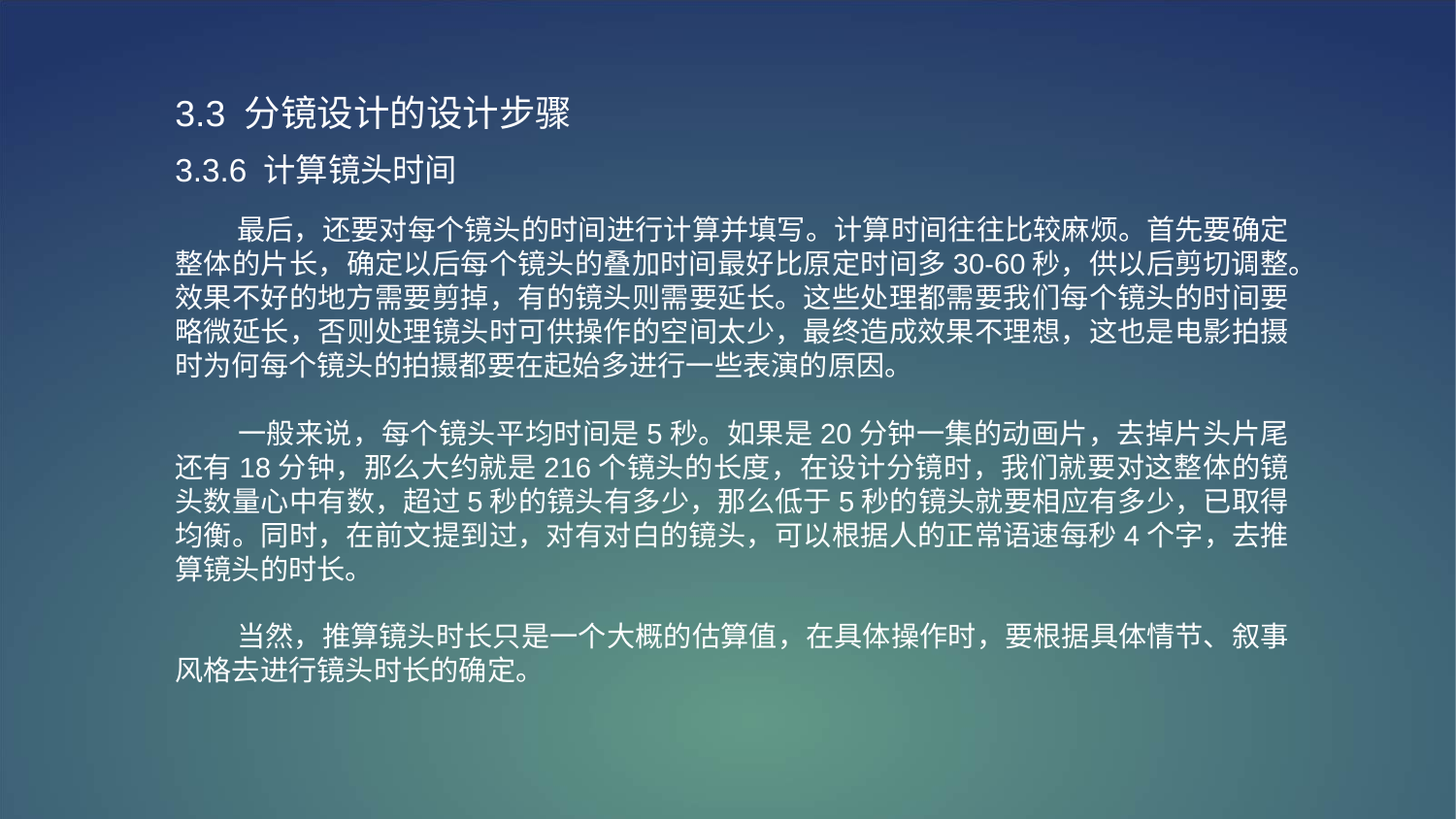

3.3 分镜设计的设计步骤
3.3.6 计算镜头时间
  最后，还要对每个镜头的时间进行计算并填写。计算时间往往比较麻烦。首先要确定整体的片长，确定以后每个镜头的叠加时间最好比原定时间多30-60秒，供以后剪切调整。效果不好的地方需要剪掉，有的镜头则需要延长。这些处理都需要我们每个镜头的时间要略微延长，否则处理镜头时可供操作的空间太少，最终造成效果不理想，这也是电影拍摄时为何每个镜头的拍摄都要在起始多进行一些表演的原因。

  一般来说，每个镜头平均时间是5秒。如果是20分钟一集的动画片，去掉片头片尾还有18分钟，那么大约就是216个镜头的长度，在设计分镜时，我们就要对这整体的镜头数量心中有数，超过5秒的镜头有多少，那么低于5秒的镜头就要相应有多少，已取得均衡。同时，在前文提到过，对有对白的镜头，可以根据人的正常语速每秒4个字，去推算镜头的时长。

  当然，推算镜头时长只是一个大概的估算值，在具体操作时，要根据具体情节、叙事风格去进行镜头时长的确定。